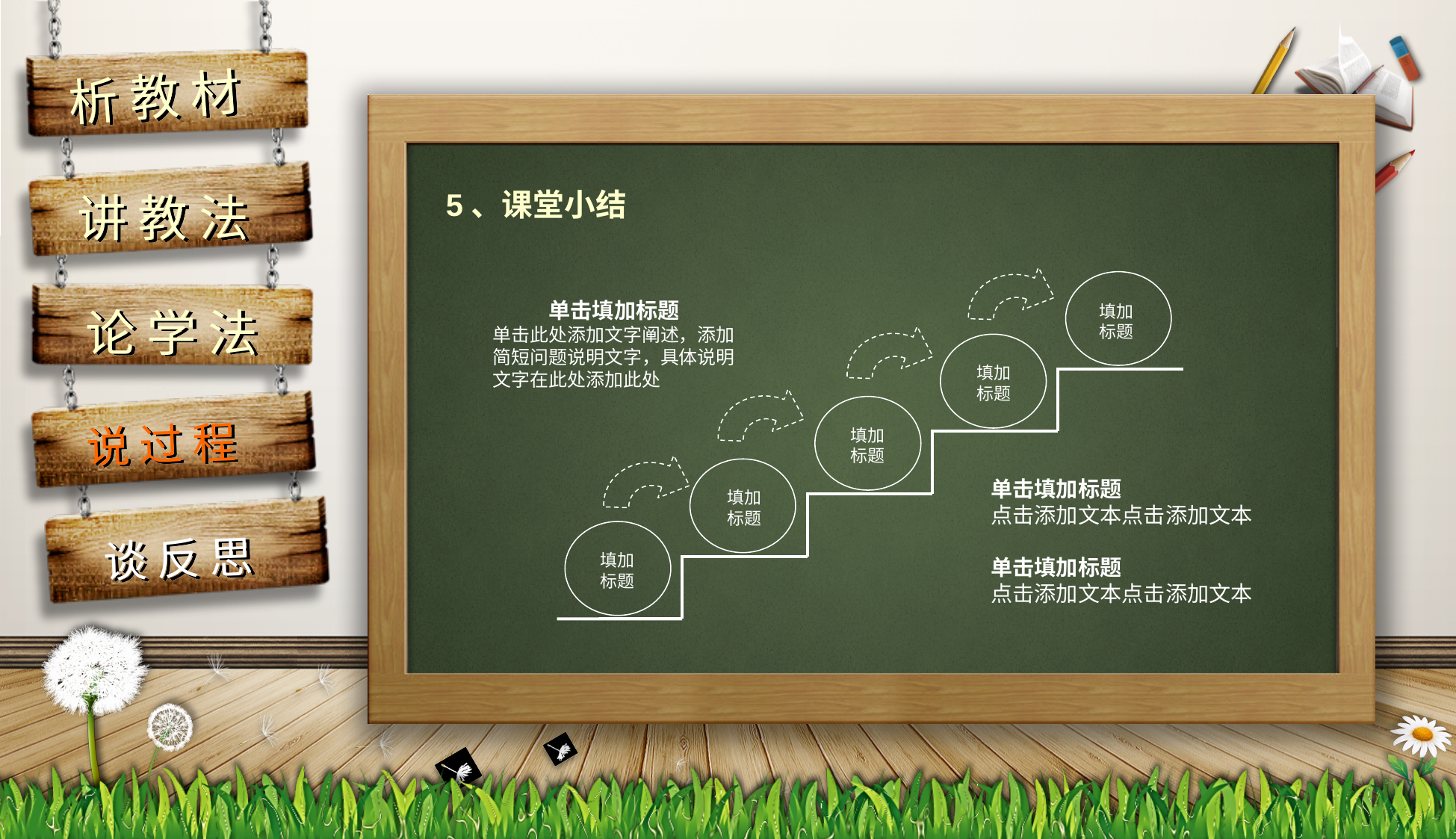

5、课堂小结

单击填加标题
单击此处添加文字阐述，添加简短问题说明文字，具体说明文字在此处添加此处
填加
标题

填加
标题

填加
标题

单击填加标题
点击添加文本点击添加文本

单击填加标题
点击添加文本点击添加文本
填加
标题

填加
标题